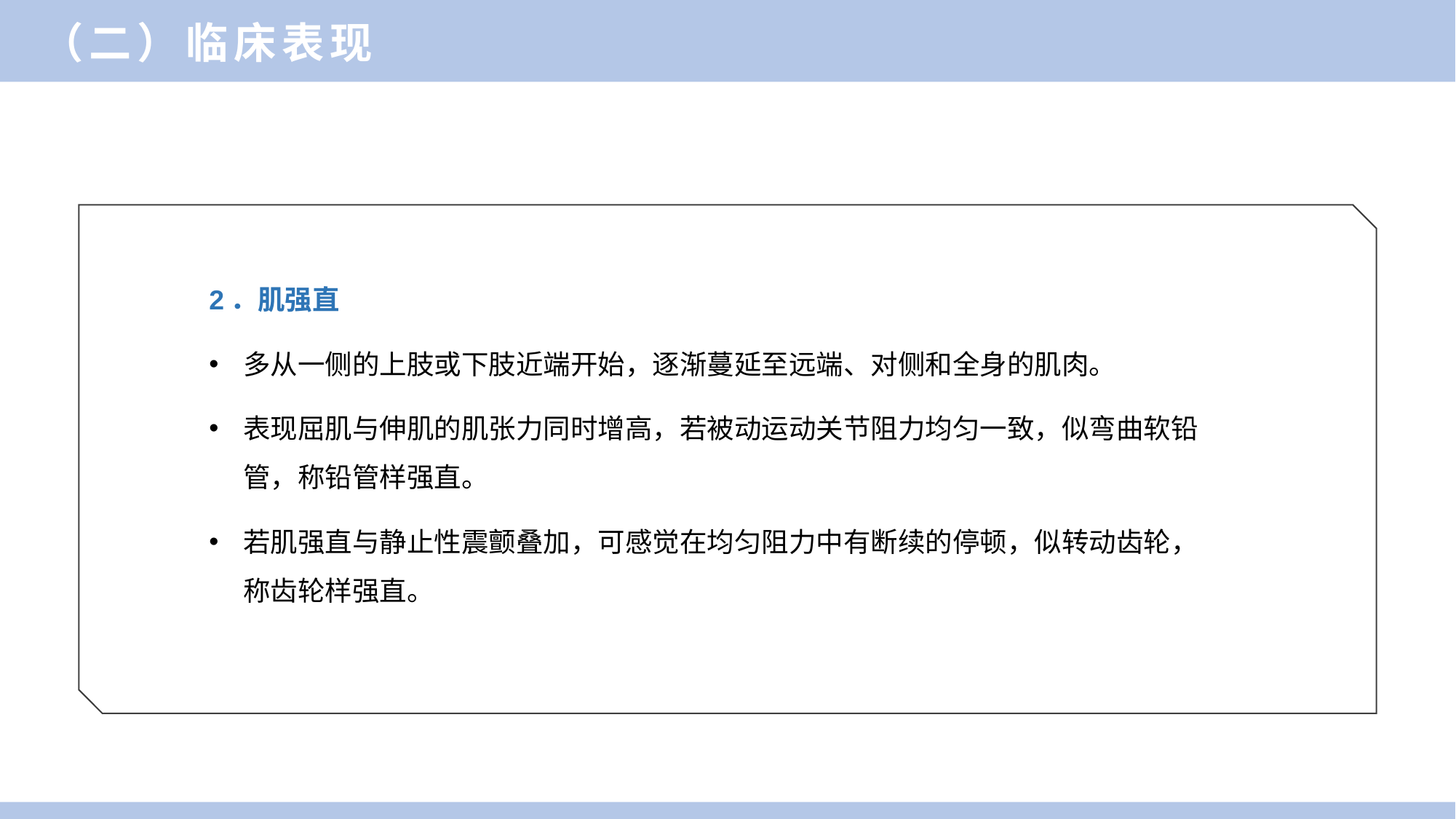

（二）临床表现

2．肌强直
多从一侧的上肢或下肢近端开始，逐渐蔓延至远端、对侧和全身的肌肉。
表现屈肌与伸肌的肌张力同时增高，若被动运动关节阻力均匀一致，似弯曲软铅管，称铅管样强直。
若肌强直与静止性震颤叠加，可感觉在均匀阻力中有断续的停顿，似转动齿轮，称齿轮样强直。